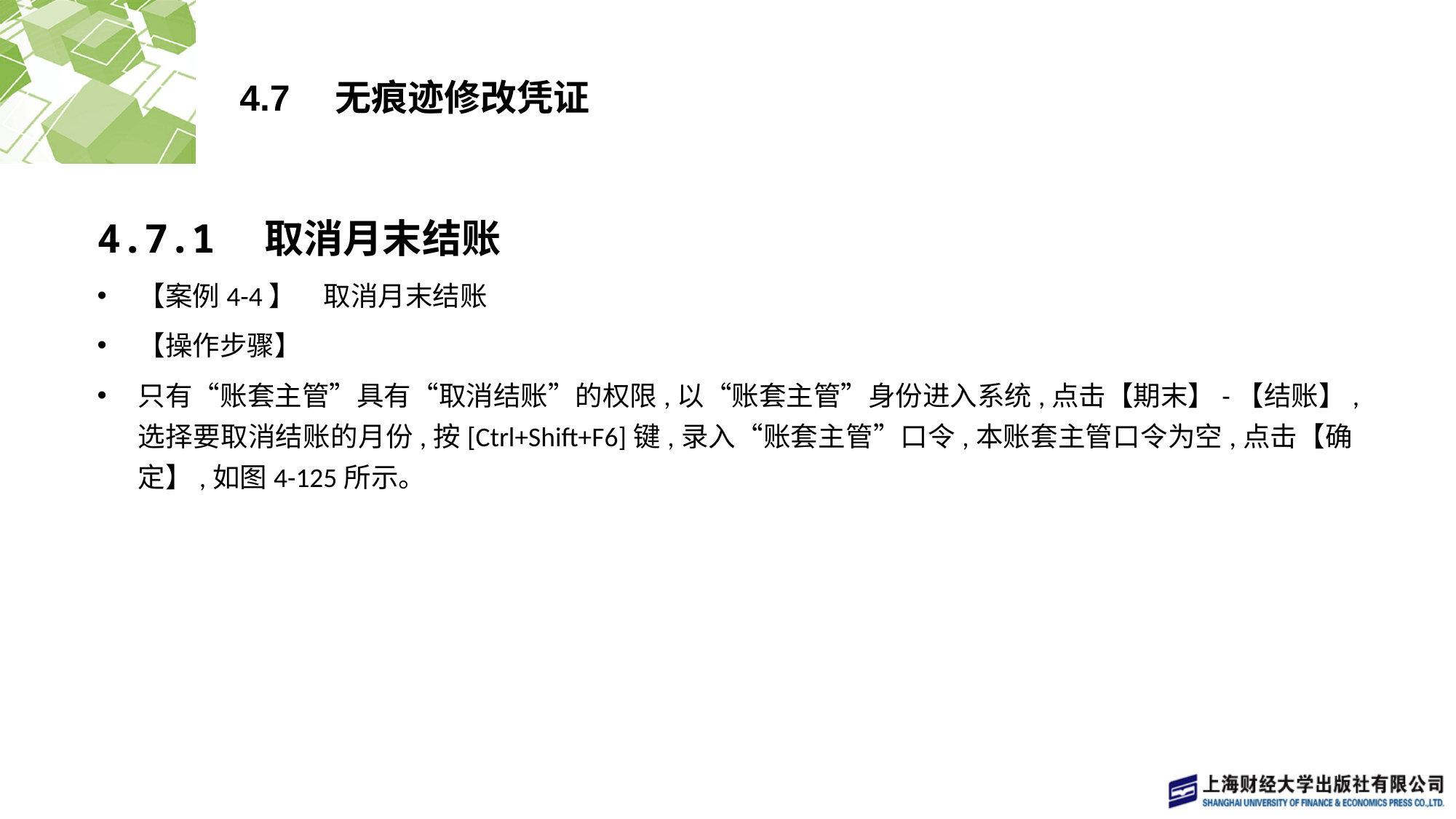

# 4.7　无痕迹修改凭证
4.7.1　取消月末结账
【案例4-4】　取消月末结账
【操作步骤】
只有“账套主管”具有“取消结账”的权限,以“账套主管”身份进入系统,点击【期末】-【结账】,选择要取消结账的月份,按[Ctrl+Shift+F6]键,录入“账套主管”口令,本账套主管口令为空,点击【确定】,如图4-125所示。